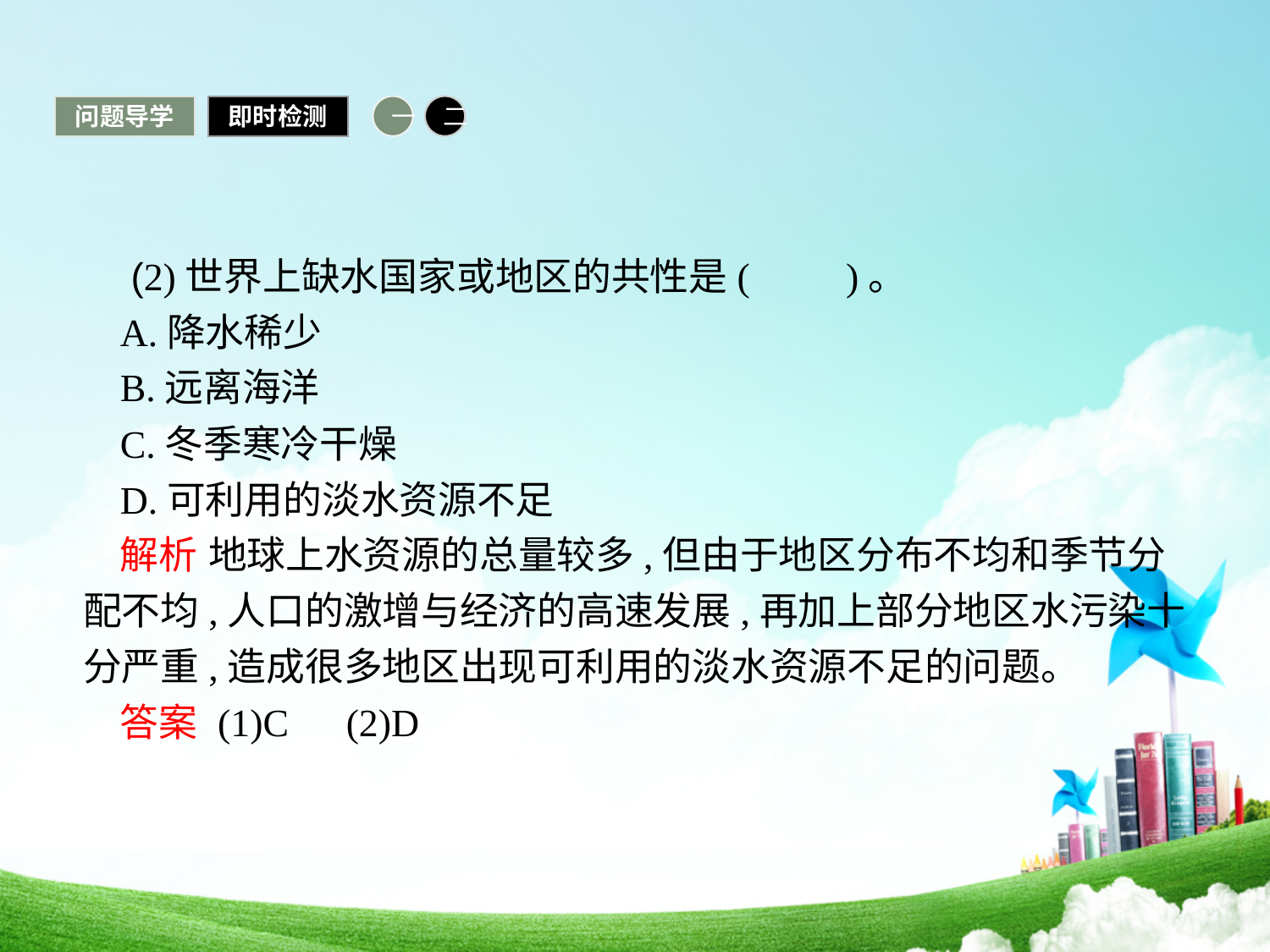

问题导学
即时检测
一
二
 (2)世界上缺水国家或地区的共性是(　　)。
A.降水稀少
B.远离海洋
C.冬季寒冷干燥
D.可利用的淡水资源不足
解析 地球上水资源的总量较多,但由于地区分布不均和季节分配不均,人口的激增与经济的高速发展,再加上部分地区水污染十分严重,造成很多地区出现可利用的淡水资源不足的问题。
答案 (1)C　(2)D